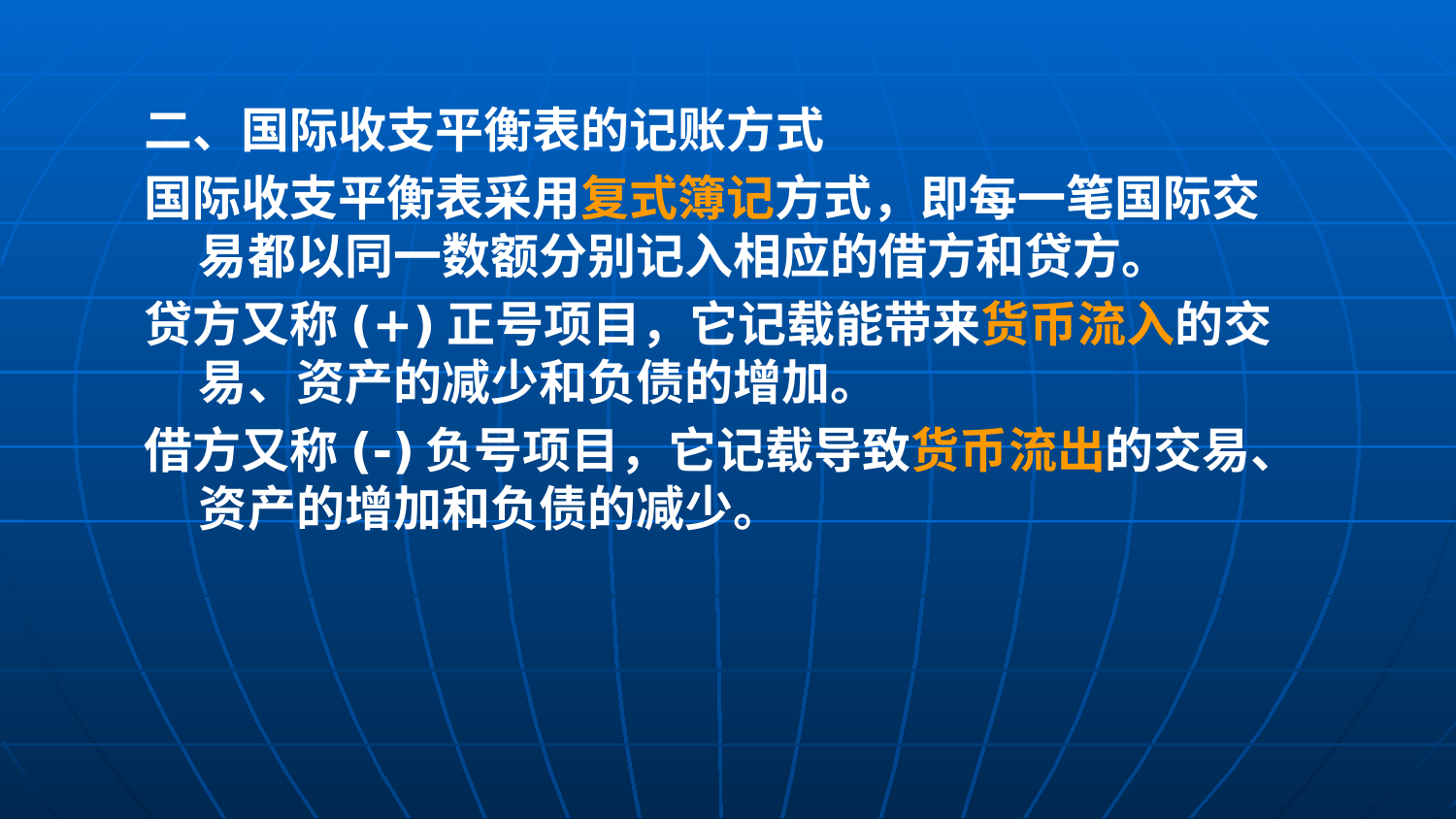

二、国际收支平衡表的记账方式
国际收支平衡表采用复式簿记方式，即每一笔国际交易都以同一数额分别记入相应的借方和贷方。
贷方又称(+)正号项目，它记载能带来货币流入的交易、资产的减少和负债的增加。
借方又称(-)负号项目，它记载导致货币流出的交易、资产的增加和负债的减少。